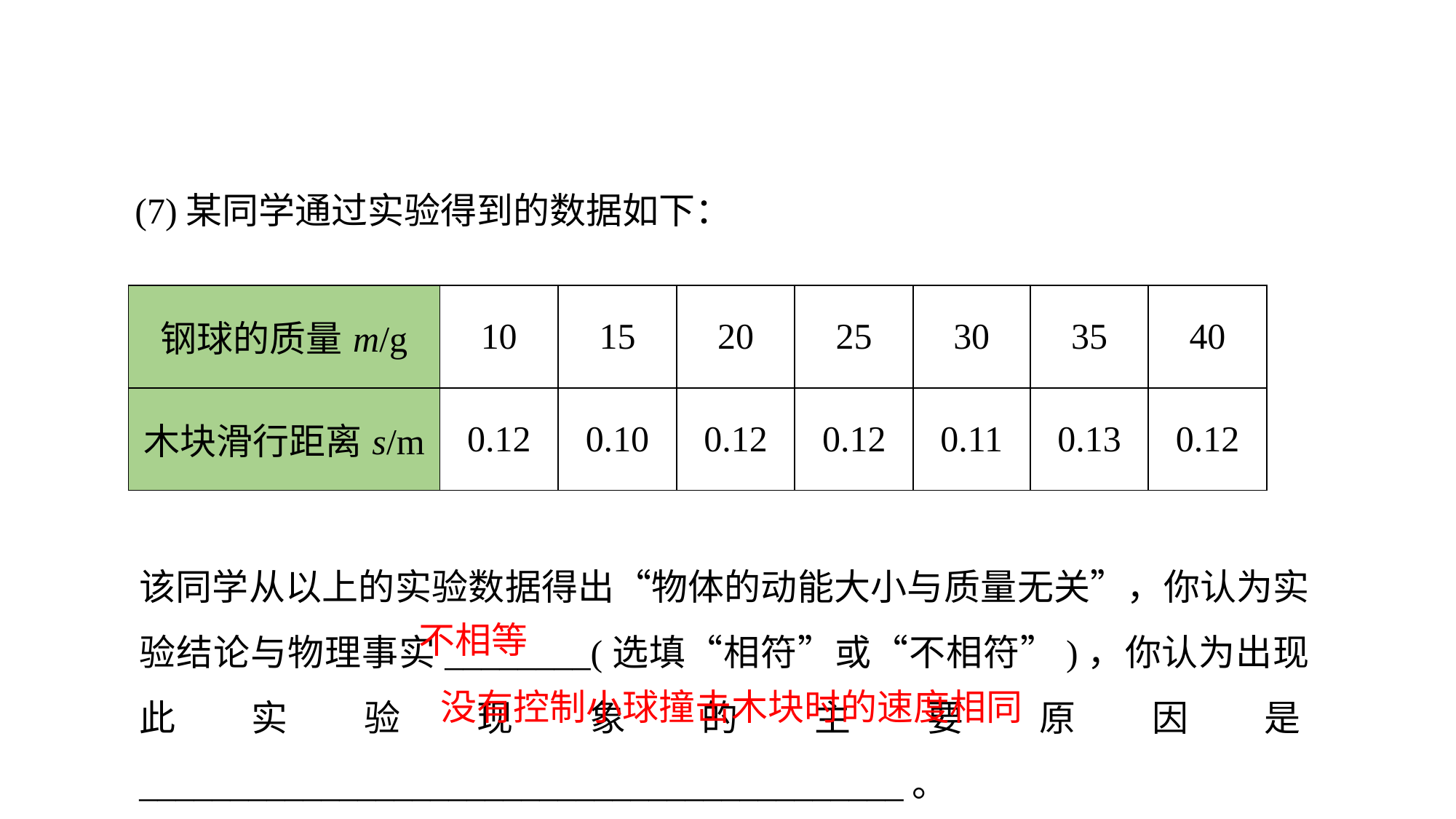

(7)某同学通过实验得到的数据如下：
| 钢球的质量m/g | 10 | 15 | 20 | 25 | 30 | 35 | 40 |
| --- | --- | --- | --- | --- | --- | --- | --- |
| 木块滑行距离s/m | 0.12 | 0.10 | 0.12 | 0.12 | 0.11 | 0.13 | 0.12 |
该同学从以上的实验数据得出“物体的动能大小与质量无关”，你认为实验结论与物理事实________(选填“相符”或“不相符”)，你认为出现此实验现象的主要原因是__________________________________________。
不相等
没有控制小球撞击木块时的速度相同